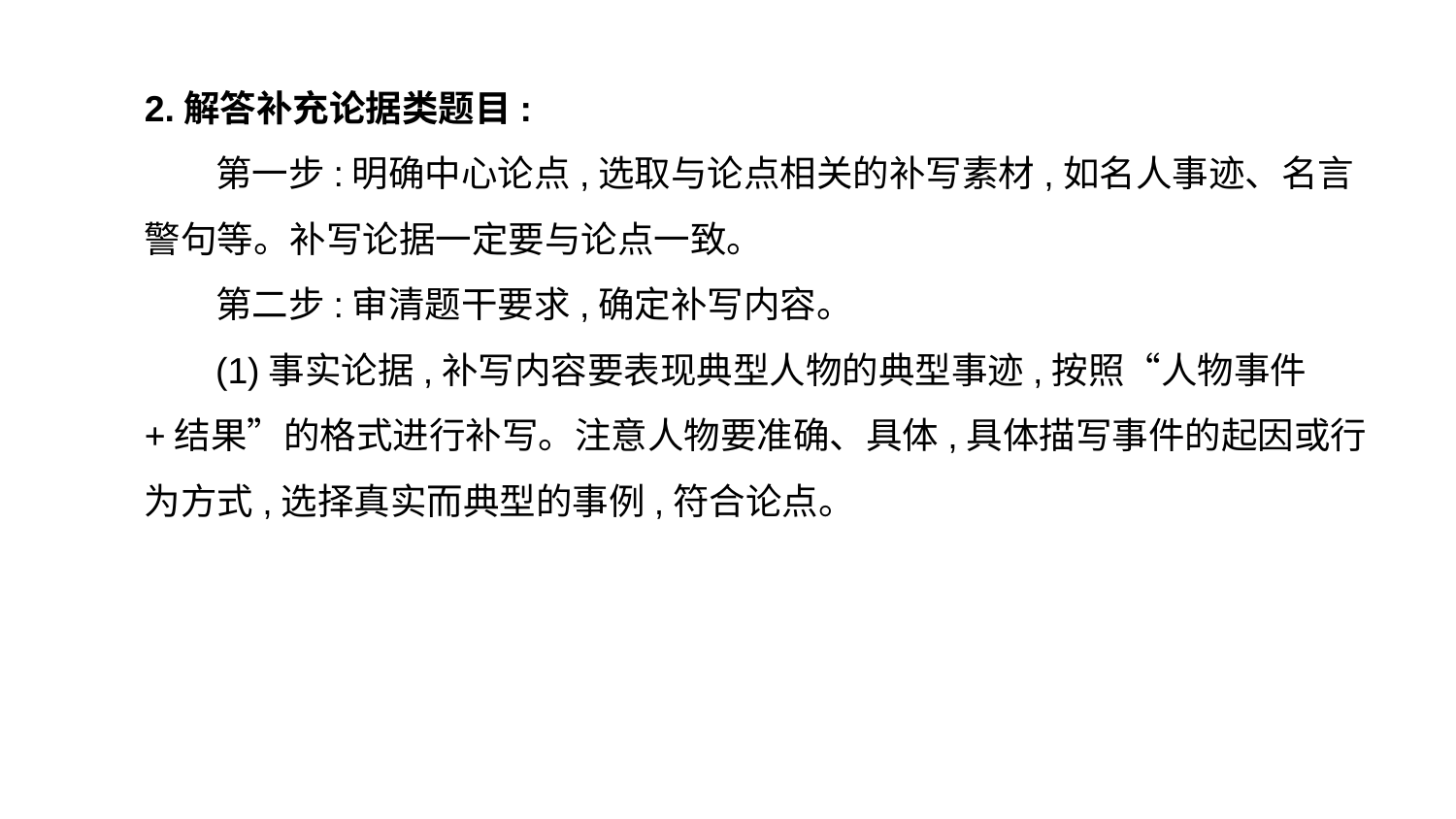

2.解答补充论据类题目:
第一步:明确中心论点,选取与论点相关的补写素材,如名人事迹、名言警句等。补写论据一定要与论点一致。
第二步:审清题干要求,确定补写内容。
(1)事实论据,补写内容要表现典型人物的典型事迹,按照“人物事件+结果”的格式进行补写。注意人物要准确、具体,具体描写事件的起因或行为方式,选择真实而典型的事例,符合论点。